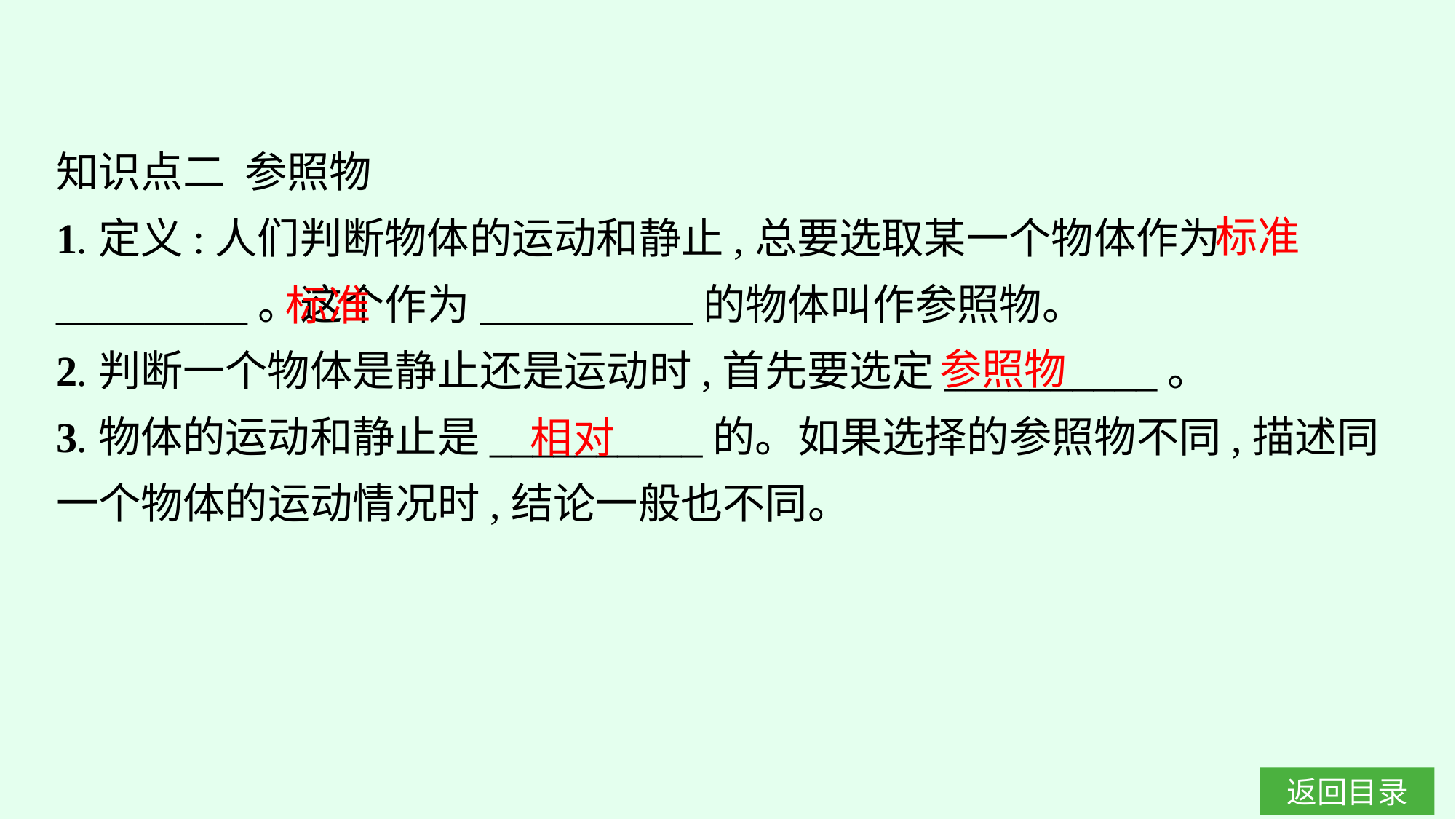

知识点二  参照物
1.定义:人们判断物体的运动和静止,总要选取某一个物体作为_________。这个作为__________的物体叫作参照物。
2.判断一个物体是静止还是运动时,首先要选定__________。
3.物体的运动和静止是__________的。如果选择的参照物不同,描述同一个物体的运动情况时,结论一般也不同。
标准
标准
参照物
相对